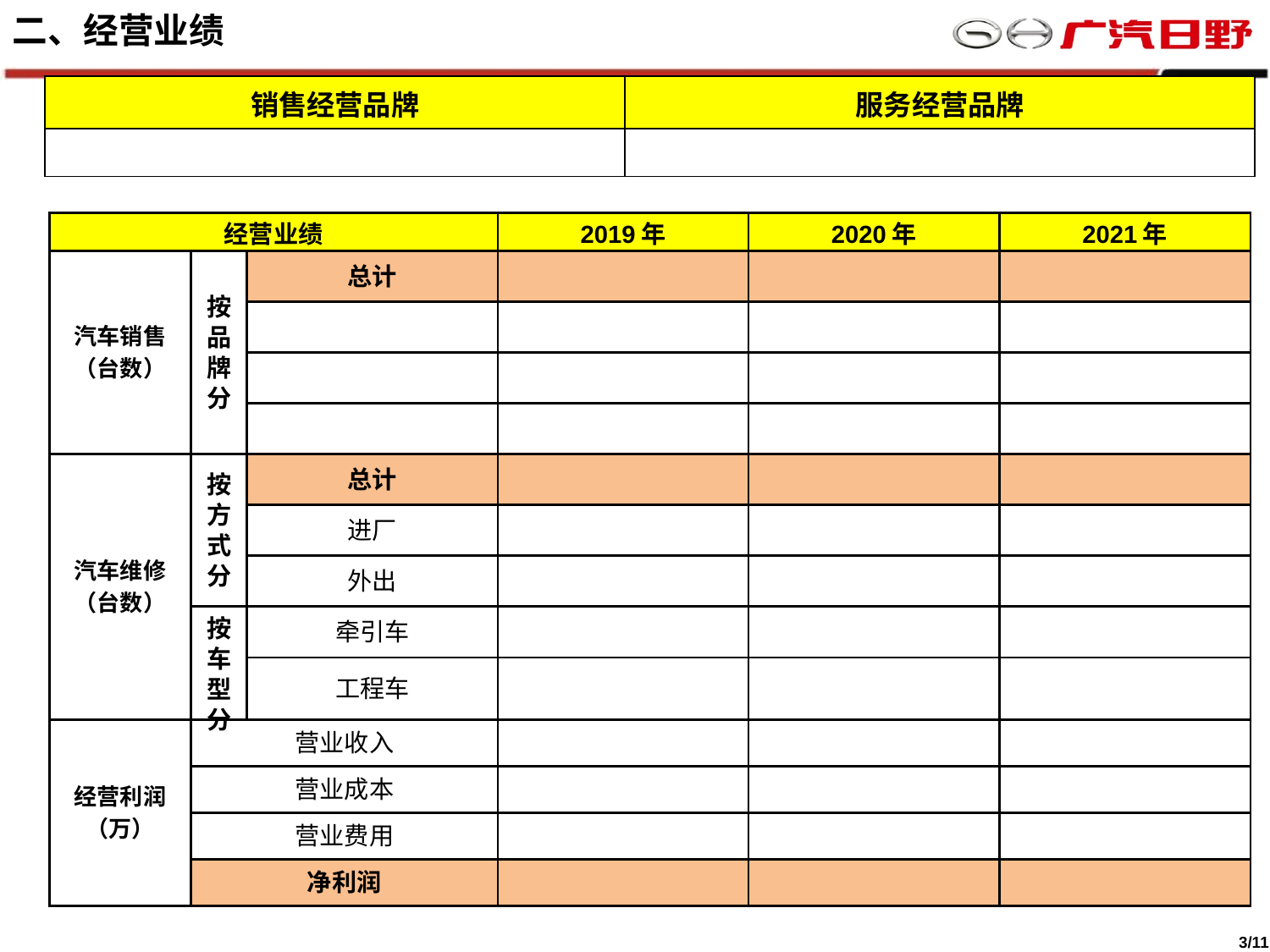

二、经营业绩
| 销售经营品牌 | 服务经营品牌 |
| --- | --- |
|  |  |
| 经营业绩 |  |  | 2019年 | 2020年 | 2021年 |
| --- | --- | --- | --- | --- | --- |
| 汽车销售 （台数） | 按品牌分 | 总计 |  |  |  |
|  |  |  |  |  |  |
|  |  |  |  |  |  |
|  |  |  |  |  |  |
| 汽车维修 （台数） | 按方式分 | 总计 |  |  |  |
|  |  | 进厂 |  |  |  |
|  |  | 外出 |  |  |  |
|  | 按车型分 | 牵引车 |  |  |  |
|  |  | 工程车 |  |  |  |
| 经营利润 （万） | 营业收入 |  |  |  |  |
|  | 营业成本 |  |  |  |  |
|  | 营业费用 |  |  |  |  |
|  | 净利润 |  |  |  |  |